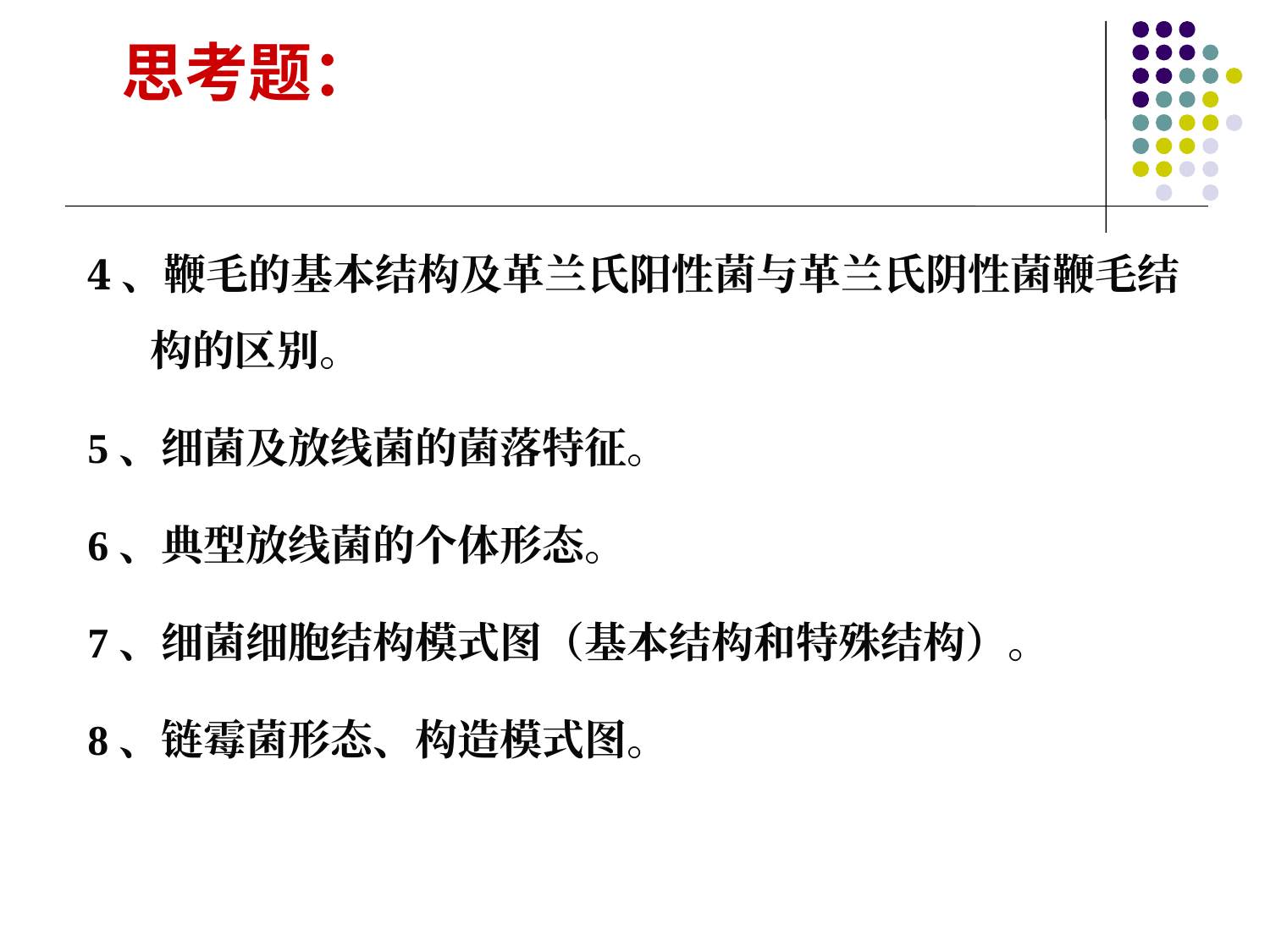

思考题：
4、鞭毛的基本结构及革兰氏阳性菌与革兰氏阴性菌鞭毛结构的区别。
5、细菌及放线菌的菌落特征。
6、典型放线菌的个体形态。
7、细菌细胞结构模式图（基本结构和特殊结构）。
8、链霉菌形态、构造模式图。